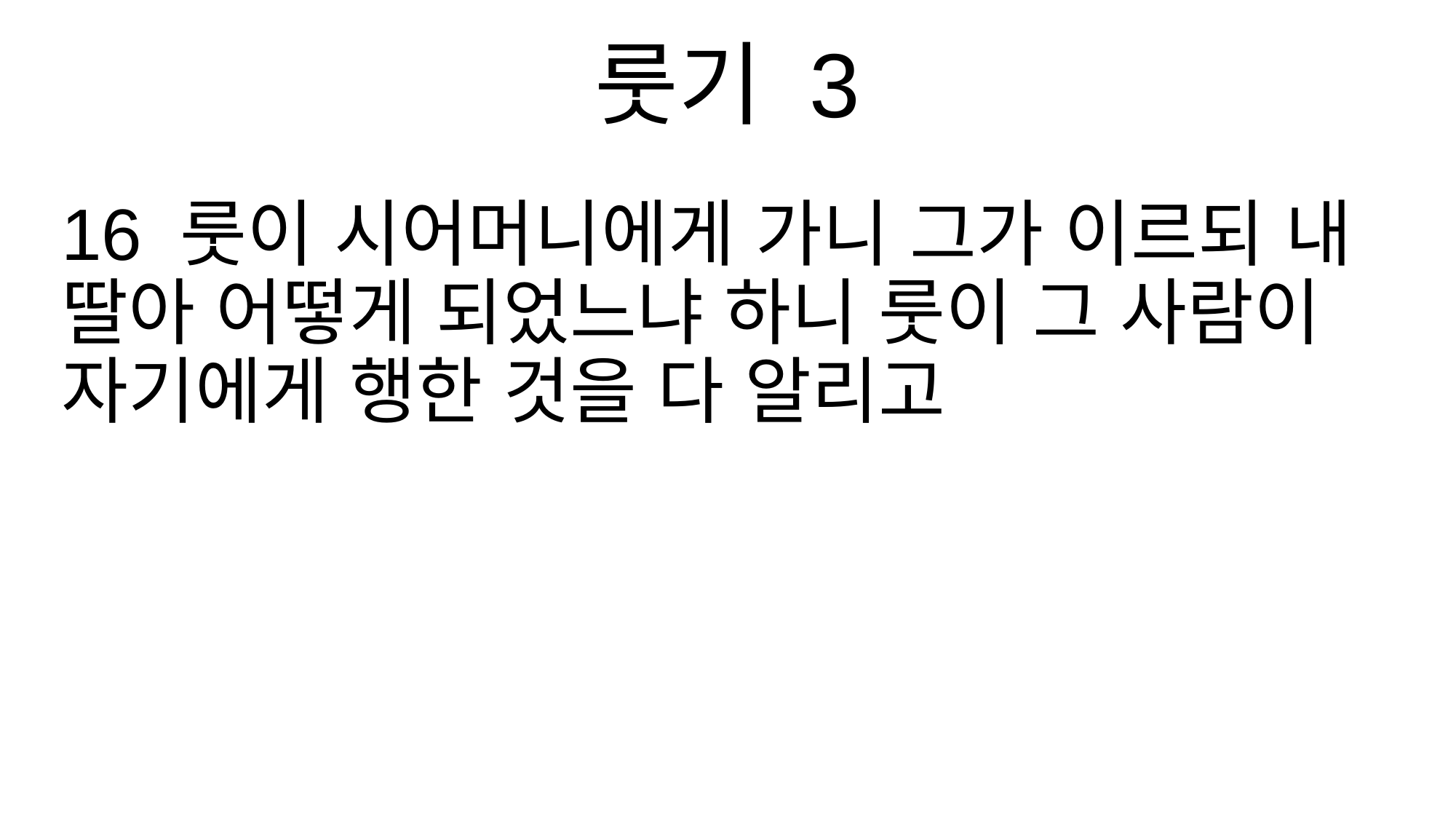

룻기 3
16 룻이 시어머니에게 가니 그가 이르되 내 딸아 어떻게 되었느냐 하니 룻이 그 사람이 자기에게 행한 것을 다 알리고